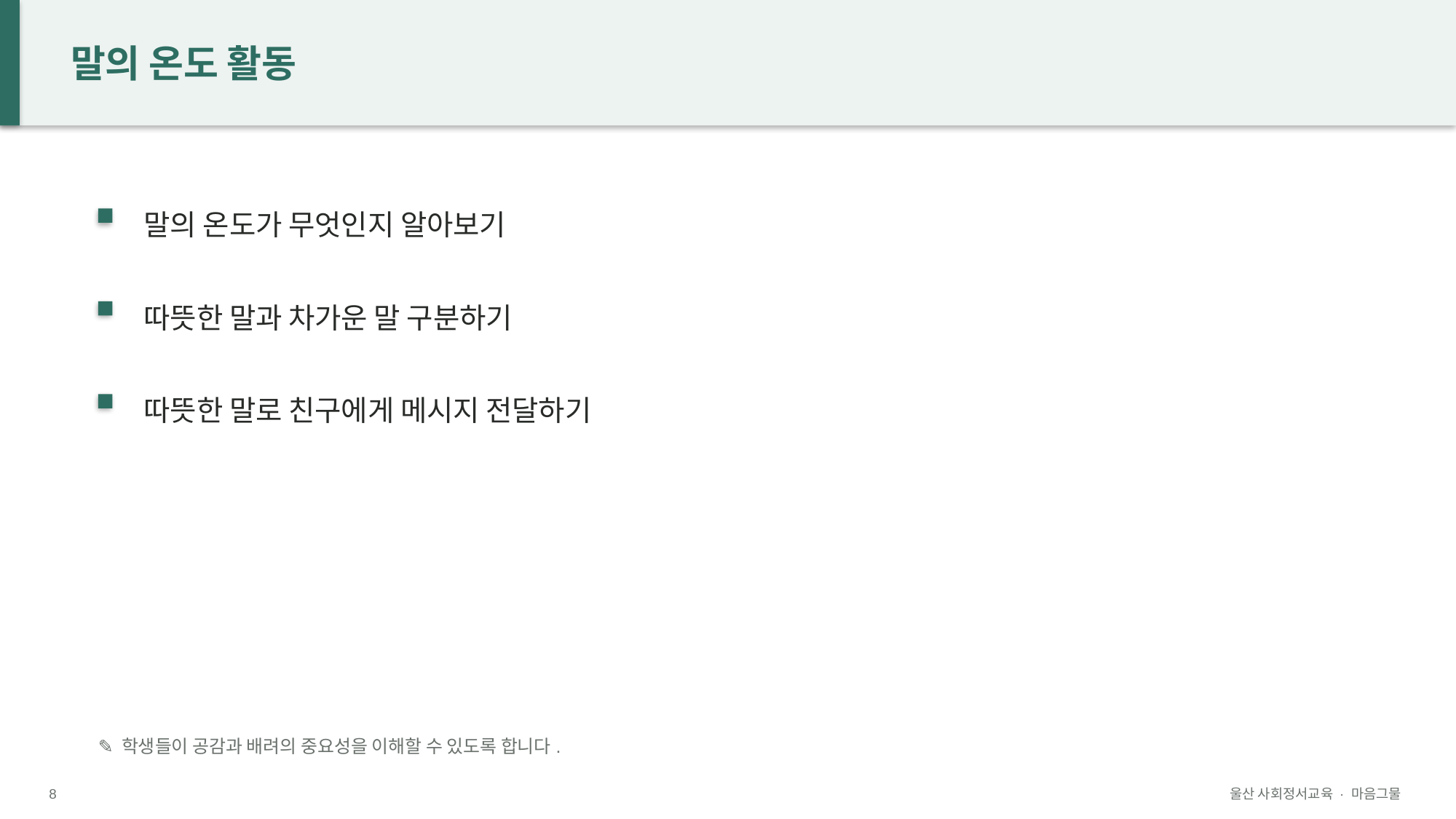

말의 온도 활동
말의 온도가 무엇인지 알아보기

따뜻한 말과 차가운 말 구분하기

따뜻한 말로 친구에게 메시지 전달하기

✎ 학생들이 공감과 배려의 중요성을 이해할 수 있도록 합니다.
8
울산 사회정서교육 · 마음그물